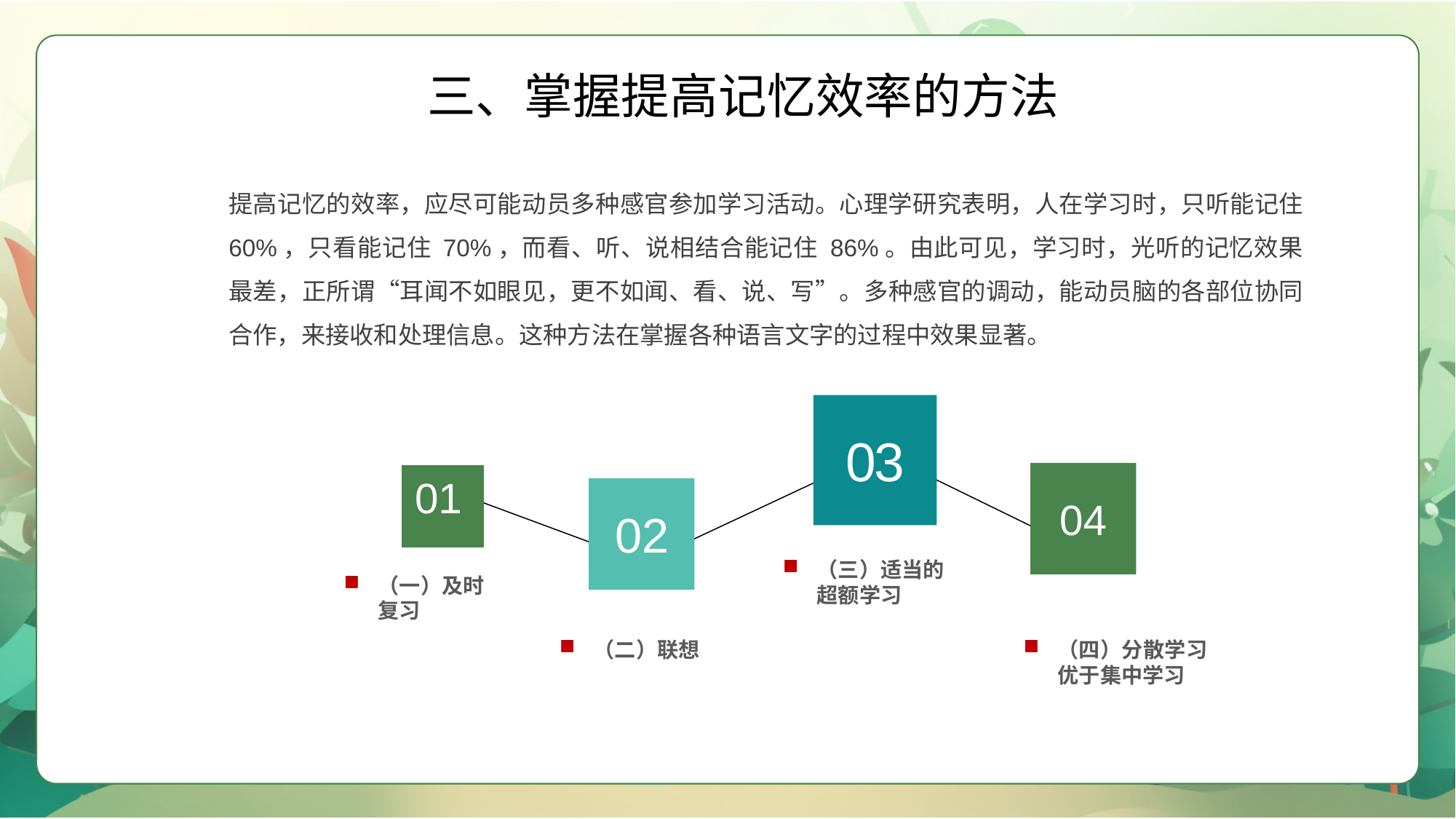

三、掌握提高记忆效率的方法
提高记忆的效率，应尽可能动员多种感官参加学习活动。心理学研究表明，人在学习时，只听能记住 60%，只看能记住 70%，而看、听、说相结合能记住 86%。由此可见，学习时，光听的记忆效果最差，正所谓“耳闻不如眼见，更不如闻、看、说、写”。多种感官的调动，能动员脑的各部位协同合作，来接收和处理信息。这种方法在掌握各种语言文字的过程中效果显著。

03

04

01

02
（三）适当的超额学习
（一）及时复习
（四）分散学习优于集中学习
（二）联想